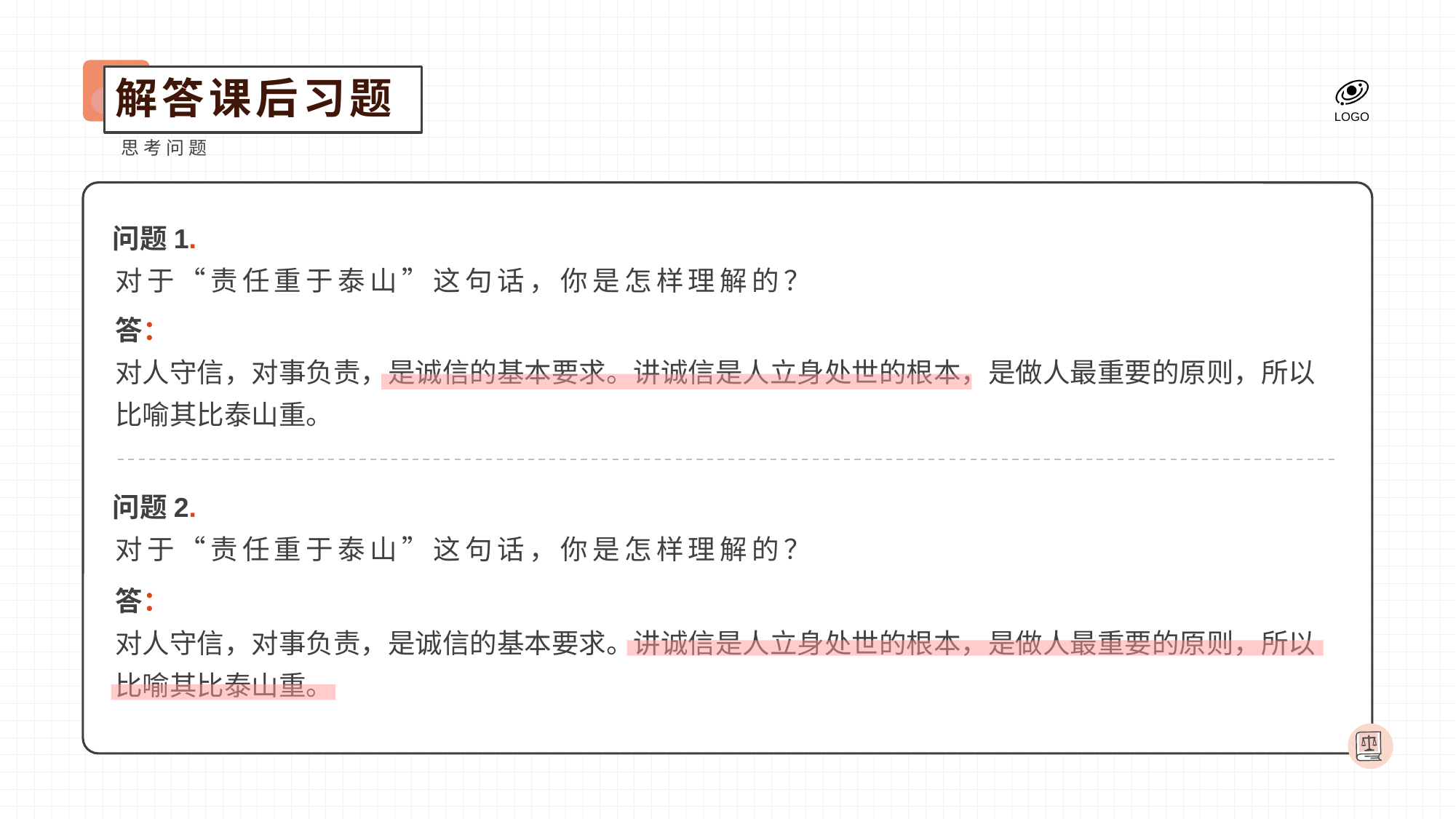

解答课后习题
思考问题
问题1.
对于“责任重于泰山”这句话，你是怎样理解的？
答：
对人守信，对事负责，是诚信的基本要求。讲诚信是人立身处世的根本，是做人最重要的原则，所以比喻其比泰山重。
问题2.
对于“责任重于泰山”这句话，你是怎样理解的？
答：
对人守信，对事负责，是诚信的基本要求。讲诚信是人立身处世的根本，是做人最重要的原则，所以比喻其比泰山重。